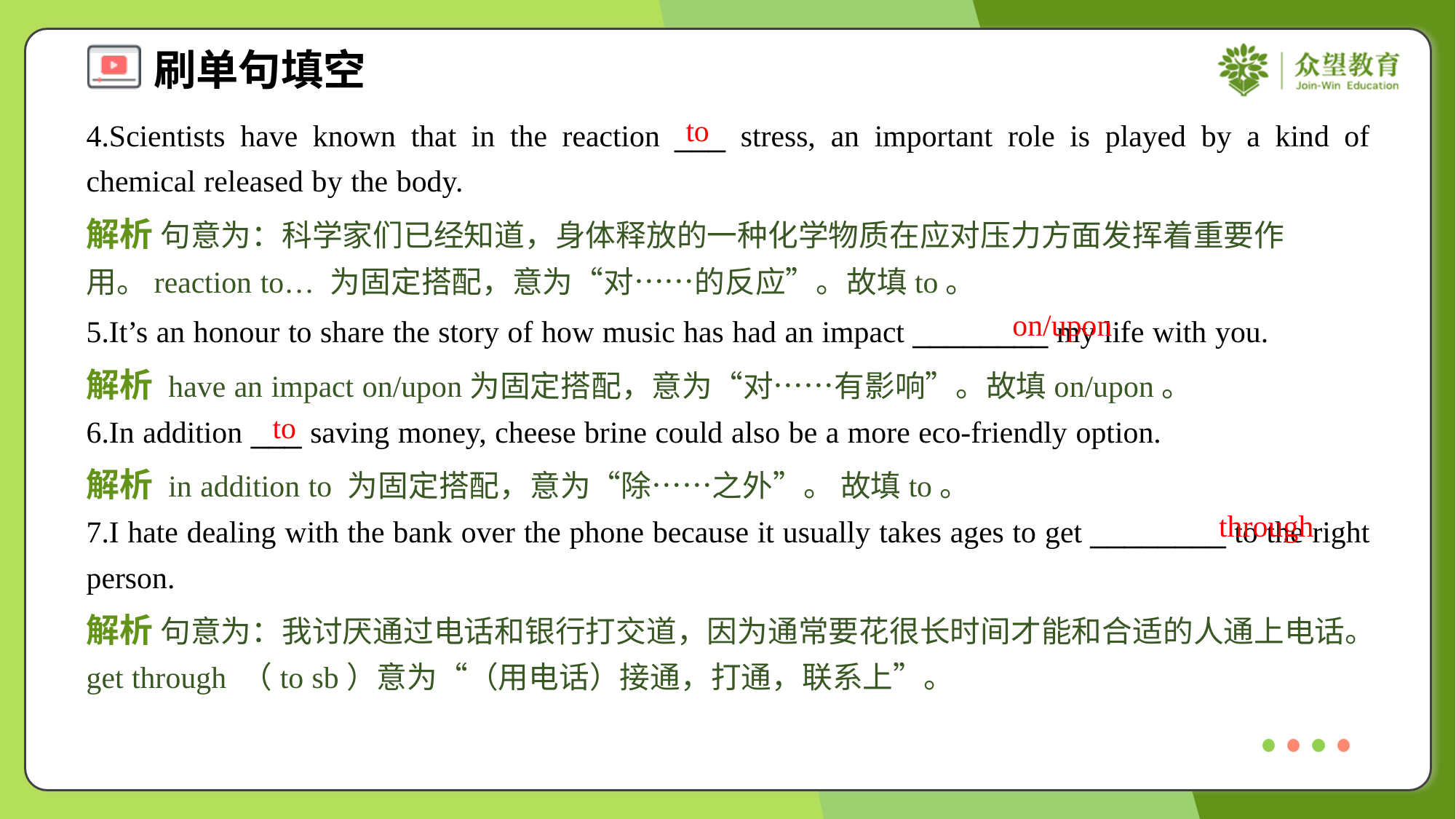

to
4.Scientists have known that in the reaction ___ stress, an important role is played by a kind of chemical released by the body.
解析 句意为：科学家们已经知道，身体释放的一种化学物质在应对压力方面发挥着重要作用。reaction to… 为固定搭配，意为“对……的反应”。故填to。
on/upon
5.It’s an honour to share the story of how music has had an impact ________ my life with you.
解析 have an impact on/upon为固定搭配，意为“对……有影响”。故填on/upon。
to
6.In addition ___ saving money, cheese brine could also be a more eco-friendly option.
解析 in addition to 为固定搭配，意为“除……之外”。 故填to。
through
7.I hate dealing with the bank over the phone because it usually takes ages to get ________ to the right person.
解析 句意为：我讨厌通过电话和银行打交道，因为通常要花很长时间才能和合适的人通上电话。get through （to sb）意为“（用电话）接通，打通，联系上”。